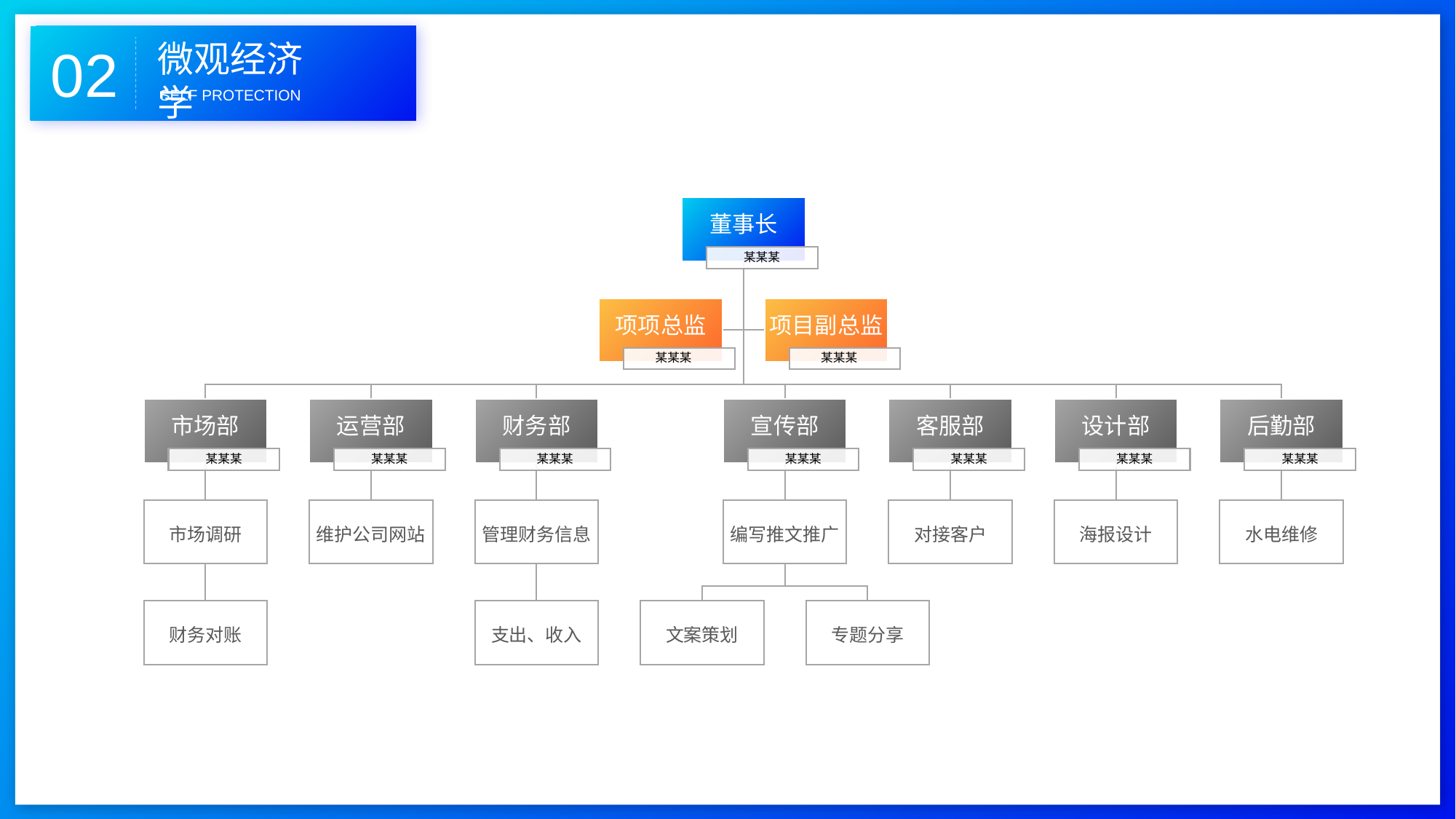

02
微观经济学
董事长
某某某
市场部
某某某
市场调研

财务对账

运营部
某某某
维护公司网站

财务部
某某某
管理财务信息

支出、收入

宣传部
某某某
编写推文推广

文案策划

专题分享

客服部
某某某
对接客户

设计部
某某某
海报设计

后勤部
某某某
水电维修

项项总监
某某某
项目副总监
某某某
SELF PROTECTION